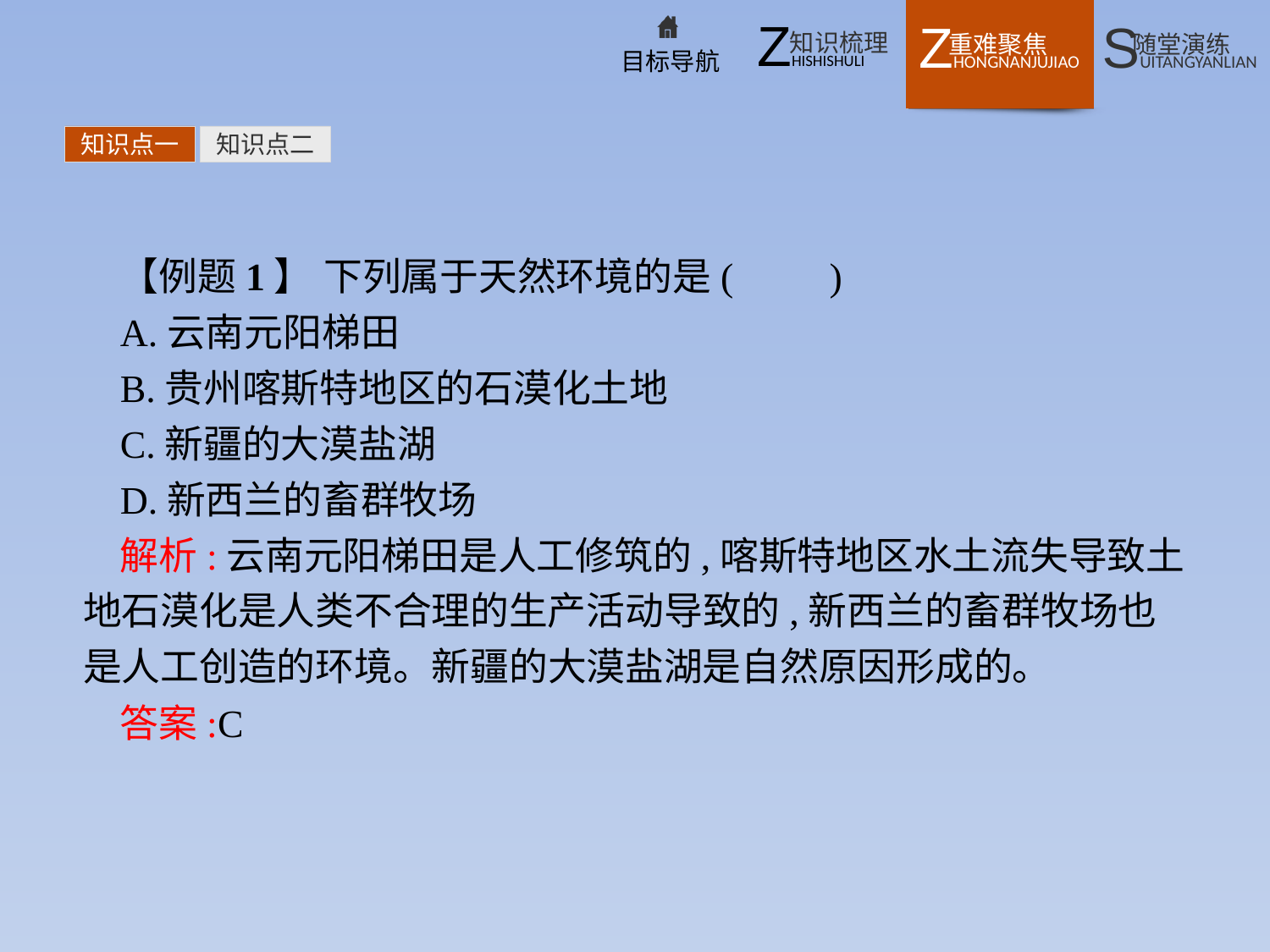

知识点一
知识点二
【例题1】 下列属于天然环境的是(　　)
A.云南元阳梯田
B.贵州喀斯特地区的石漠化土地
C.新疆的大漠盐湖
D.新西兰的畜群牧场
解析:云南元阳梯田是人工修筑的,喀斯特地区水土流失导致土地石漠化是人类不合理的生产活动导致的,新西兰的畜群牧场也是人工创造的环境。新疆的大漠盐湖是自然原因形成的。
答案:C